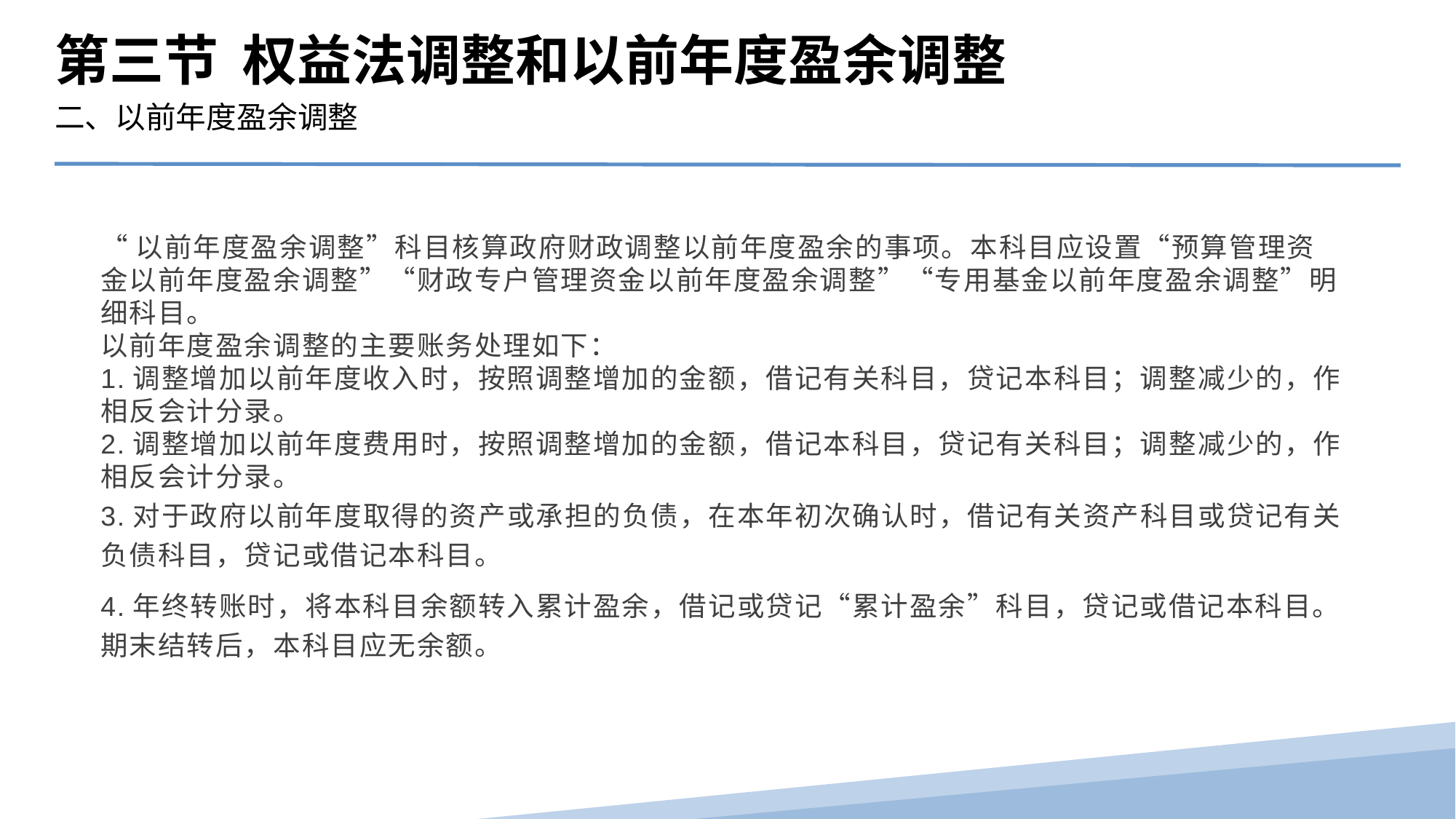

第三节  权益法调整和以前年度盈余调整
二、以前年度盈余调整
“以前年度盈余调整”科目核算政府财政调整以前年度盈余的事项。本科目应设置“预算管理资金以前年度盈余调整”“财政专户管理资金以前年度盈余调整”“专用基金以前年度盈余调整”明细科目。
以前年度盈余调整的主要账务处理如下：
1.调整增加以前年度收入时，按照调整增加的金额，借记有关科目，贷记本科目；调整减少的，作相反会计分录。
2.调整增加以前年度费用时，按照调整增加的金额，借记本科目，贷记有关科目；调整减少的，作相反会计分录。
3.对于政府以前年度取得的资产或承担的负债，在本年初次确认时，借记有关资产科目或贷记有关负债科目，贷记或借记本科目。
4.年终转账时，将本科目余额转入累计盈余，借记或贷记“累计盈余”科目，贷记或借记本科目。期末结转后，本科目应无余额。